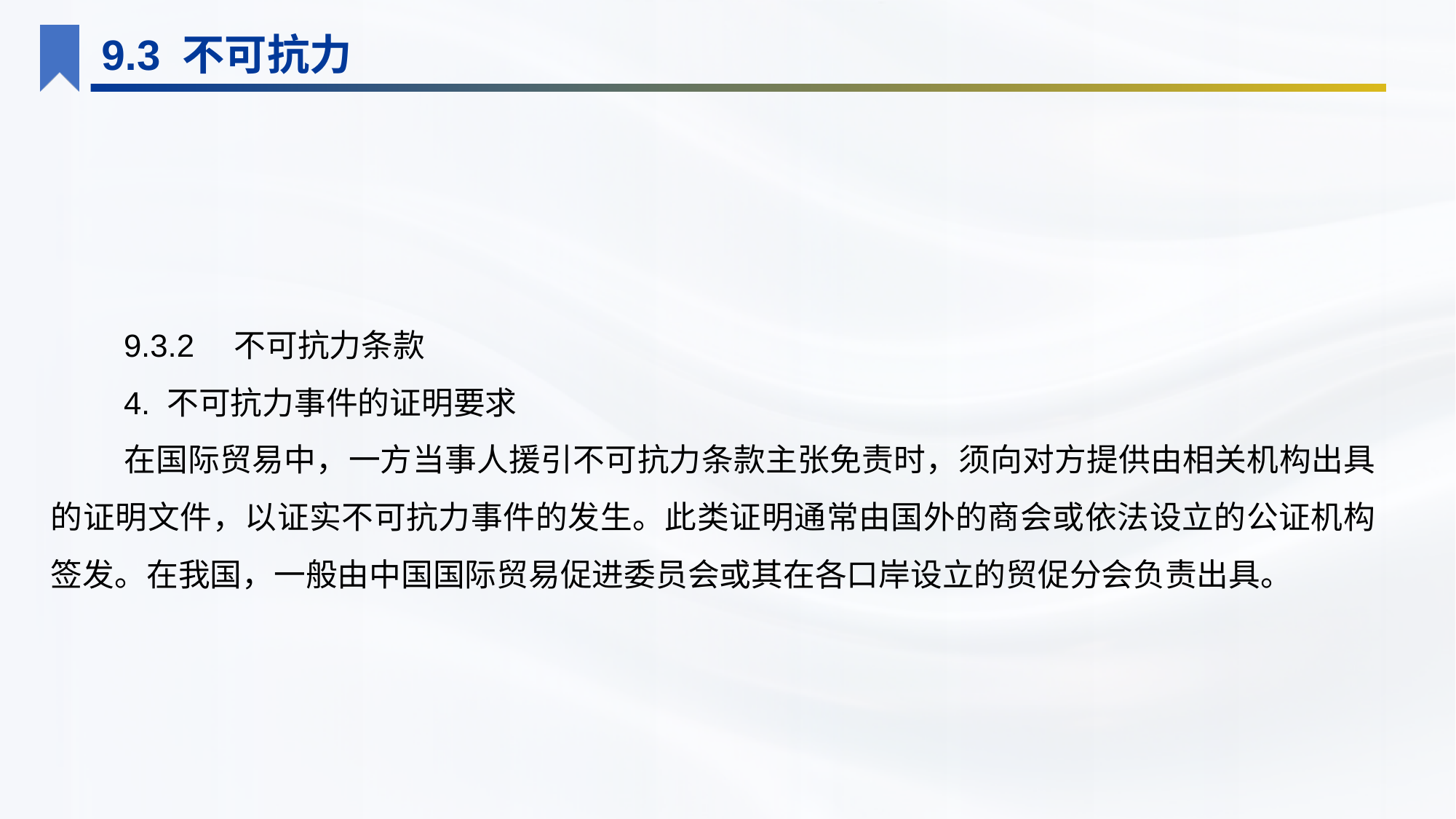

9.3 不可抗力
9.3.2　不可抗力条款
4. 不可抗力事件的证明要求
在国际贸易中，一方当事人援引不可抗力条款主张免责时，须向对方提供由相关机构出具的证明文件，以证实不可抗力事件的发生。此类证明通常由国外的商会或依法设立的公证机构签发。在我国，一般由中国国际贸易促进委员会或其在各口岸设立的贸促分会负责出具。